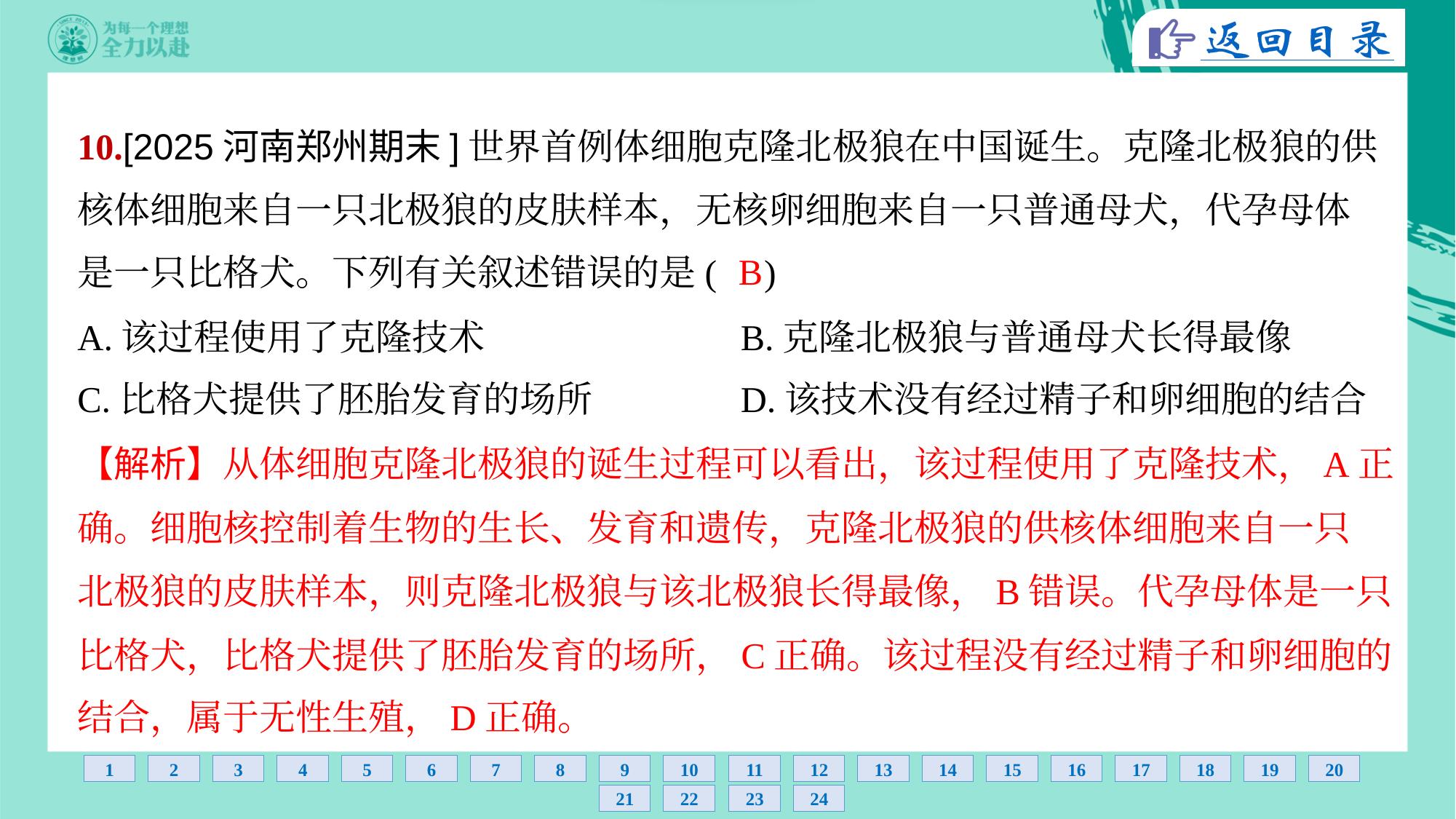

10.[2025河南郑州期末]世界首例体细胞克隆北极狼在中国诞生。克隆北极狼的供
核体细胞来自一只北极狼的皮肤样本，无核卵细胞来自一只普通母犬，代孕母体
是一只比格犬。下列有关叙述错误的是(     )
B
A.该过程使用了克隆技术	B.克隆北极狼与普通母犬长得最像
C.比格犬提供了胚胎发育的场所	D.该技术没有经过精子和卵细胞的结合
【解析】从体细胞克隆北极狼的诞生过程可以看出，该过程使用了克隆技术，A正
确。细胞核控制着生物的生长、发育和遗传，克隆北极狼的供核体细胞来自一只
北极狼的皮肤样本，则克隆北极狼与该北极狼长得最像，B错误。代孕母体是一只
比格犬，比格犬提供了胚胎发育的场所，C正确。该过程没有经过精子和卵细胞的
结合，属于无性生殖，D正确。